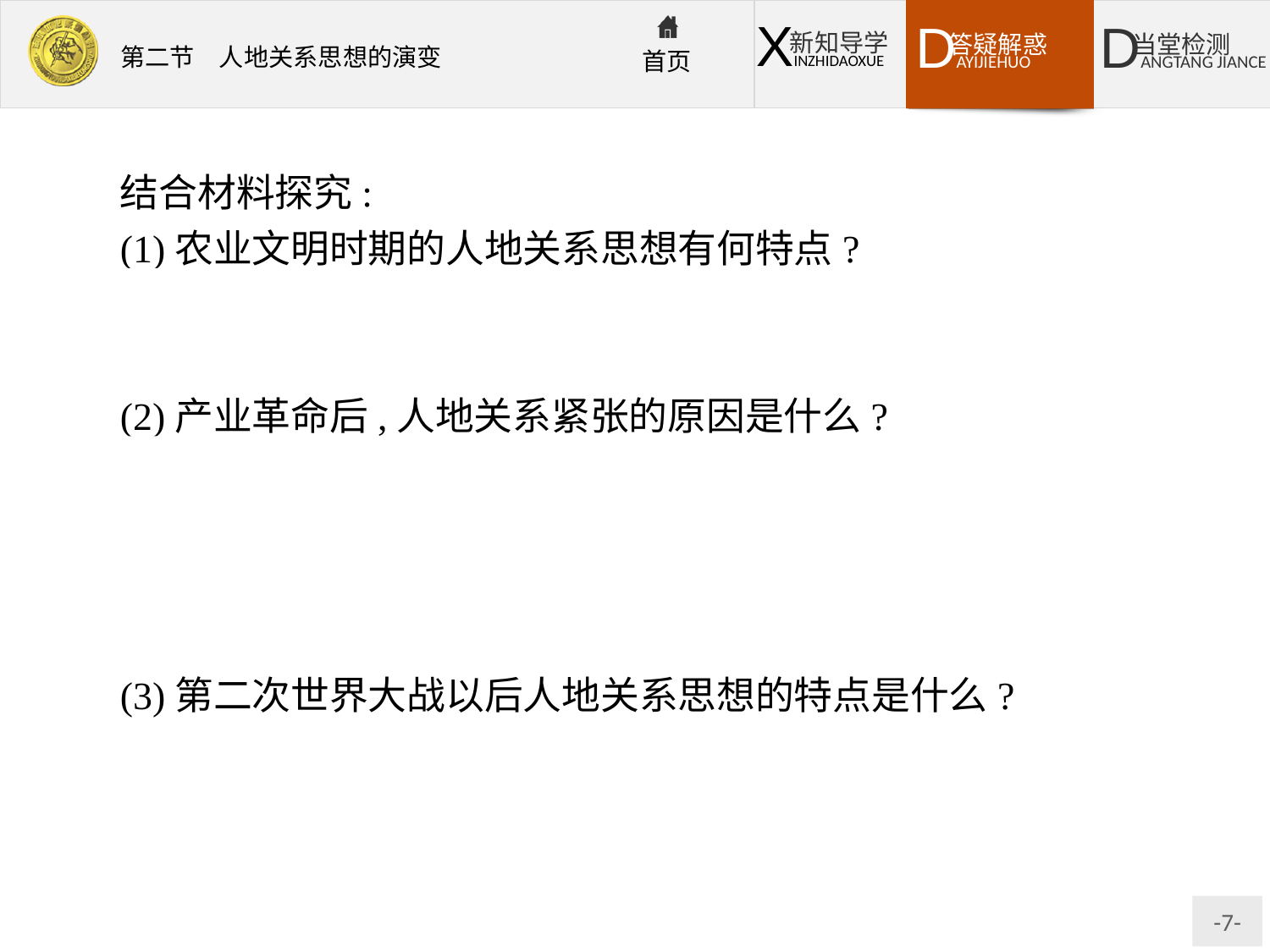

结合材料探究:
(1)农业文明时期的人地关系思想有何特点?
提示人们认识到人类与地理环境的关系非常密切,形成了地理环境决定论。
(2)产业革命后,人地关系紧张的原因是什么?
提示产业革命极大地提高了人类的生产能力,机器和矿物燃料的大规模使用,使自然资源的开发利用达到了空前的规模和程度。工业社会在给人类带来巨大福利的同时,也使环境问题日趋尖锐,大自然对人类的报复愈演愈烈。
(3)第二次世界大战以后人地关系思想的特点是什么?
提示主动谋求与自然地理环境的和谐,走可持续发展之路,出现了人地协调论、可持续发展论。